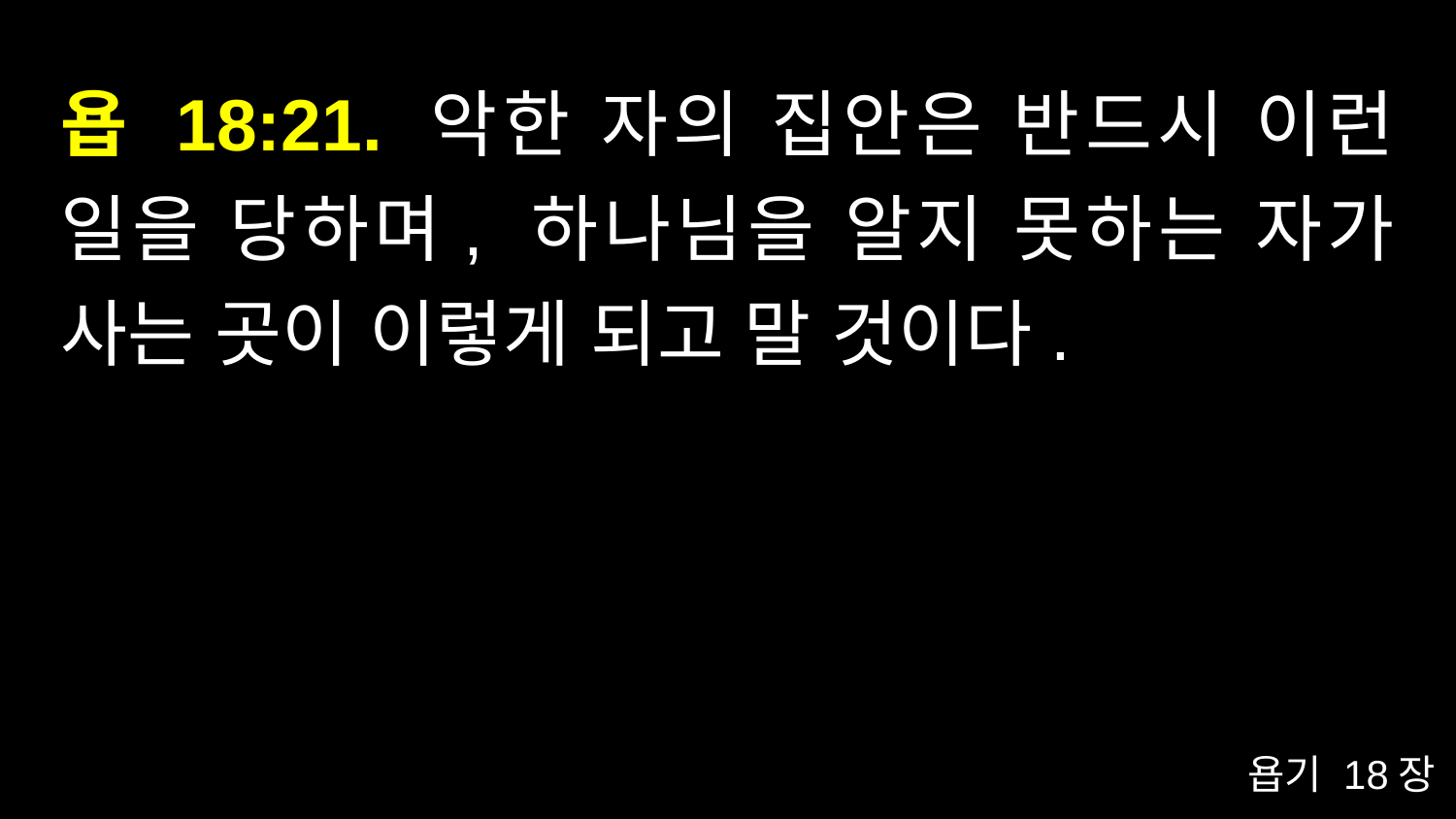

# 욥 18:21. 악한 자의 집안은 반드시 이런 일을 당하며, 하나님을 알지 못하는 자가 사는 곳이 이렇게 되고 말 것이다.
욥기 18장